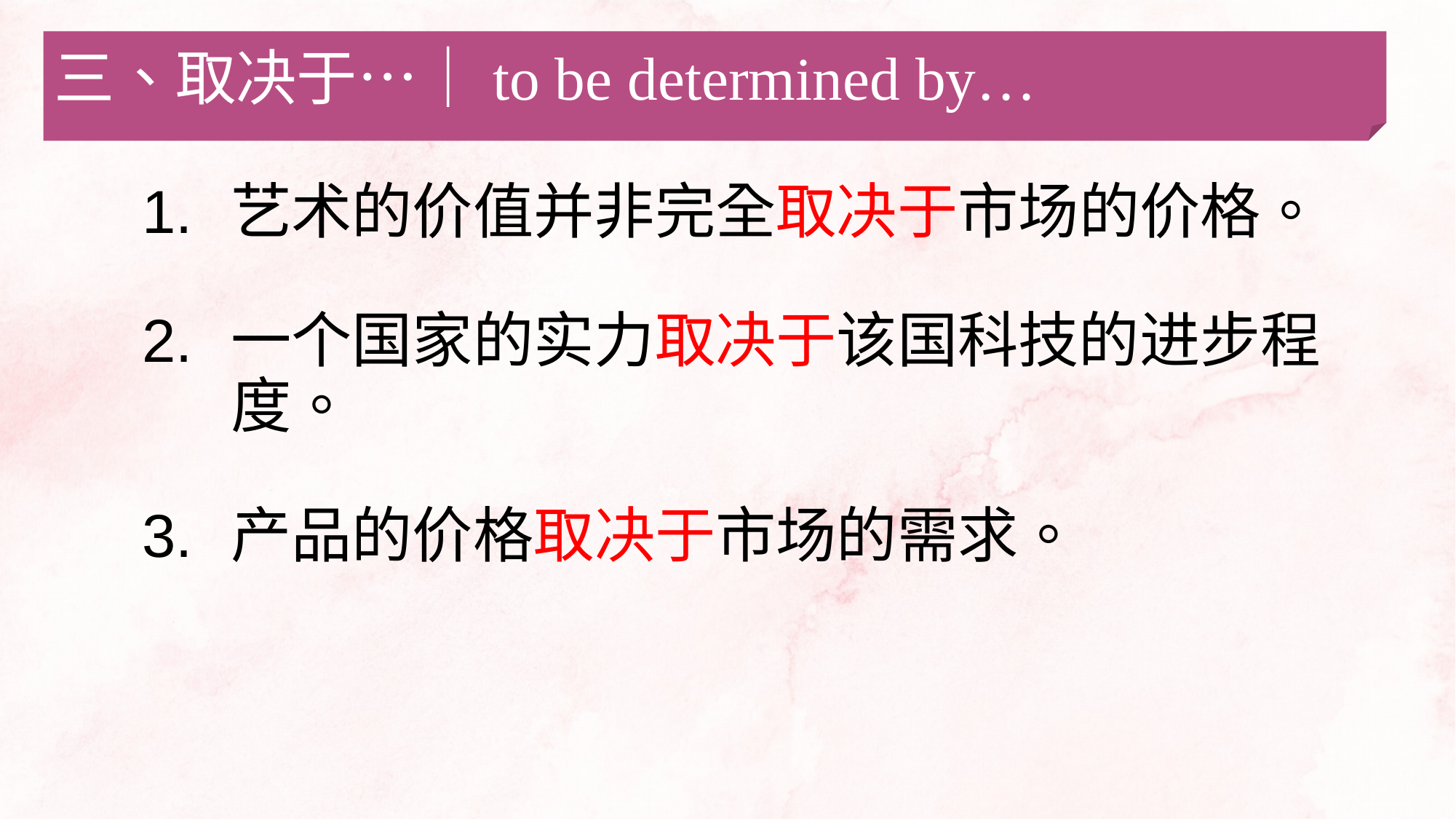

三、取决于…｜to be determined by…
艺术的价值并非完全取决于市场的价格。
一个国家的实力取决于该国科技的进步程度。
产品的价格取决于市场的需求。